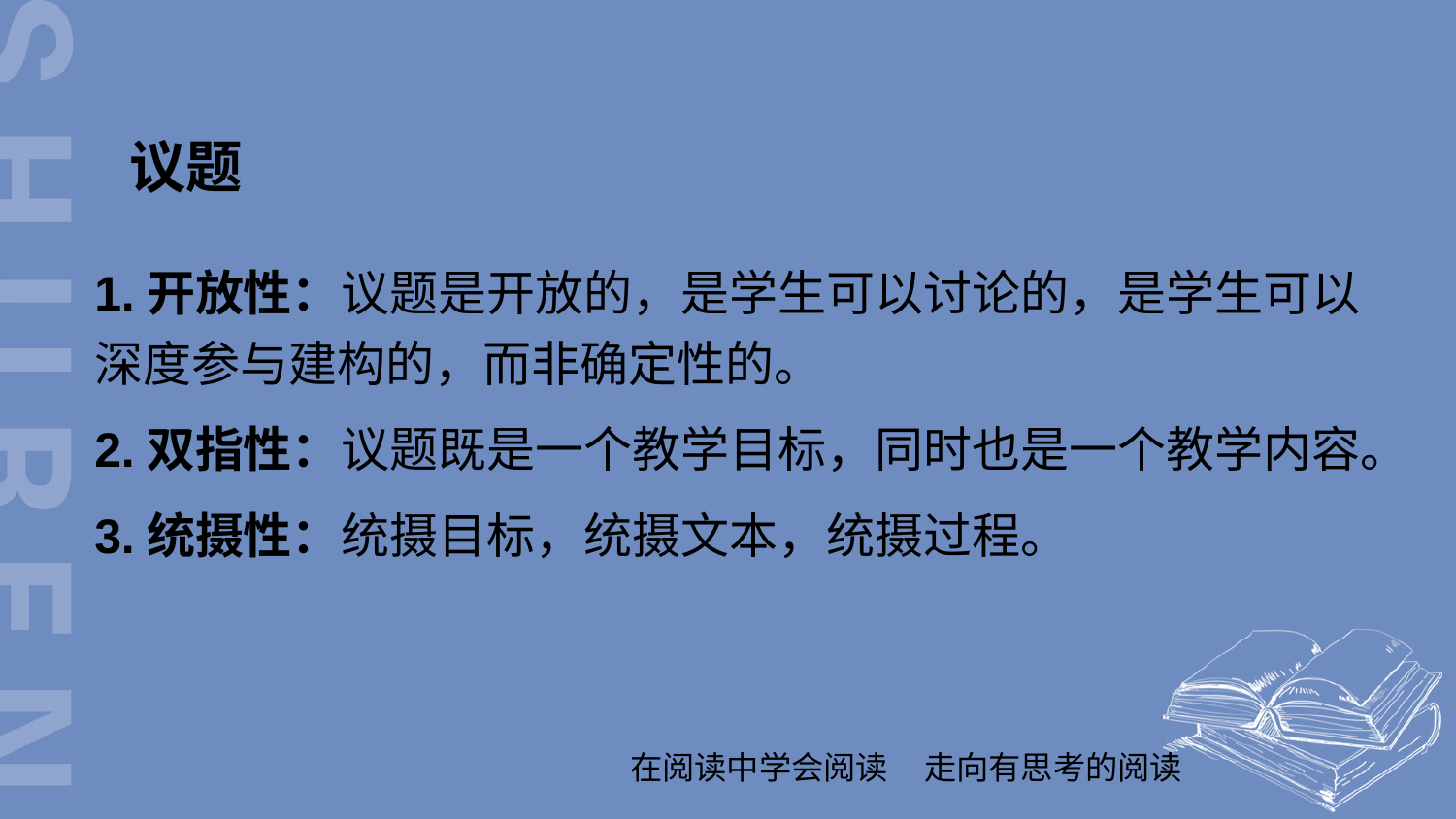

议题
1.开放性：议题是开放的，是学生可以讨论的，是学生可以深度参与建构的，而非确定性的。
2.双指性：议题既是一个教学目标，同时也是一个教学内容。
3.统摄性：统摄目标，统摄文本，统摄过程。